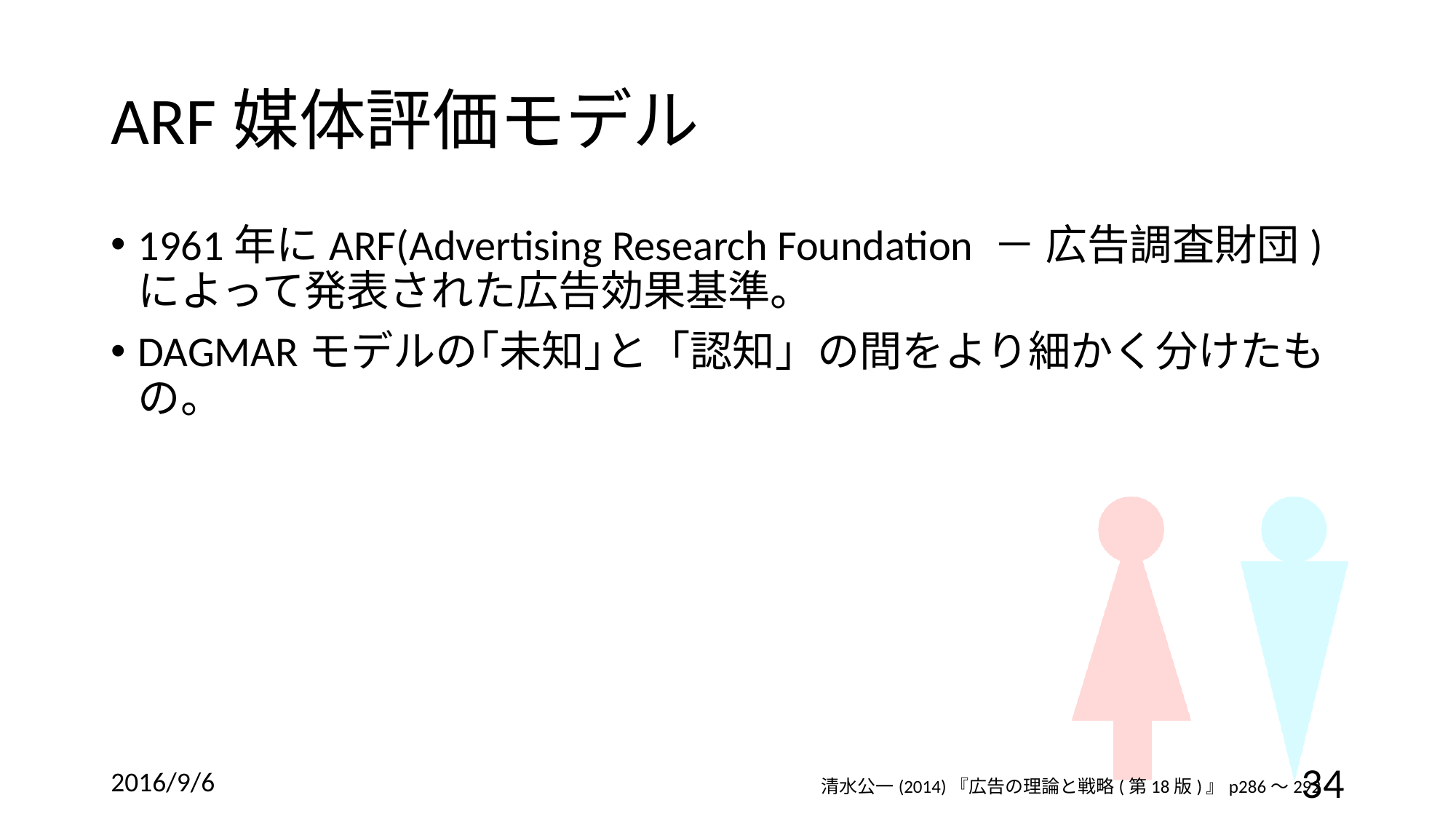

# ARF媒体評価モデル
1961年にARF(Advertising Research Foundation － 広告調査財団)によって発表された広告効果基準。
DAGMARモデルの｢未知｣と「認知」の間をより細かく分けたもの。
2016/9/6
34
清水公一(2014)『広告の理論と戦略(第18版)』p286～292